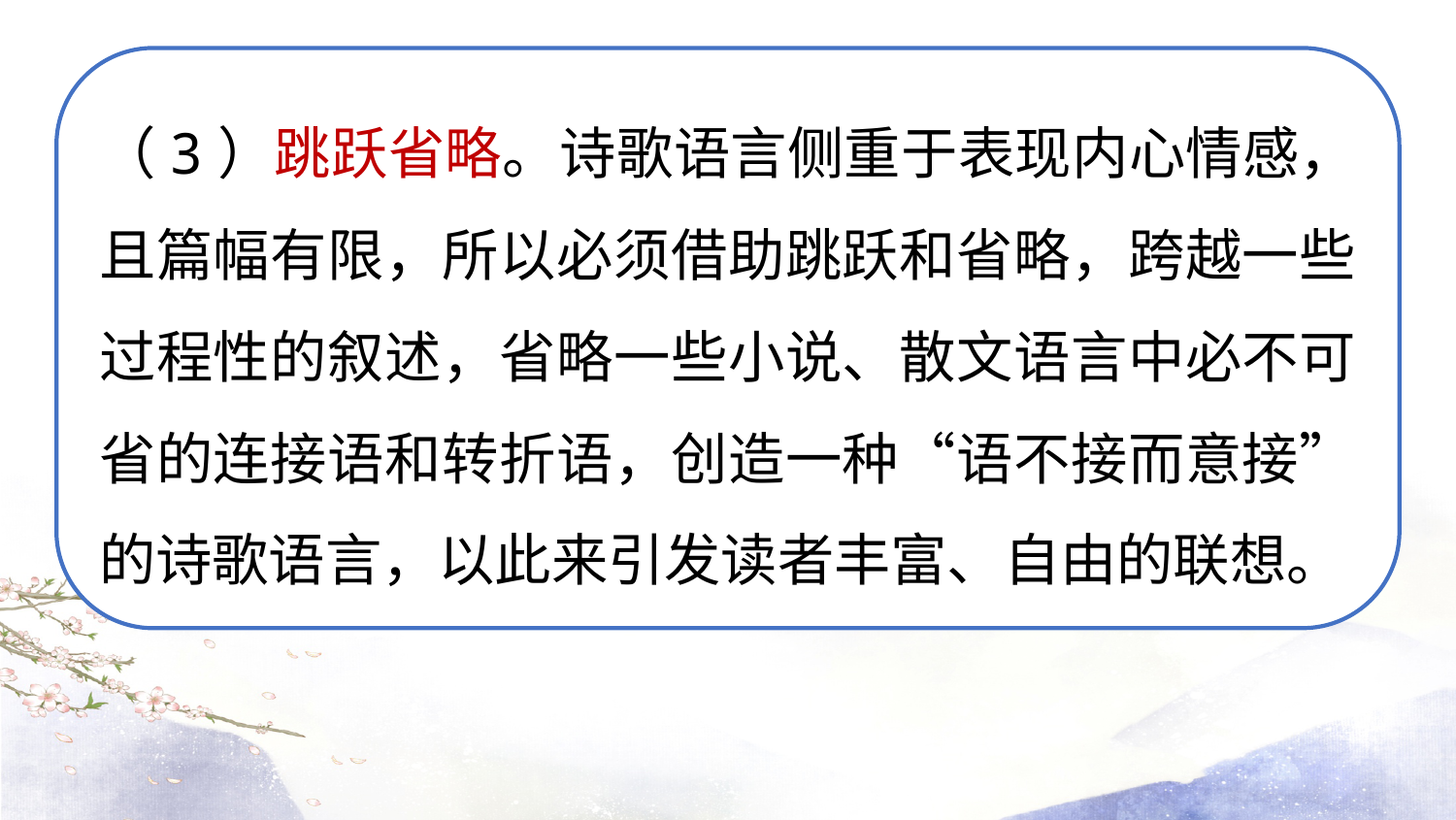

（3）跳跃省略。诗歌语言侧重于表现内心情感，且篇幅有限，所以必须借助跳跃和省略，跨越一些过程性的叙述，省略一些小说、散文语言中必不可省的连接语和转折语，创造一种“语不接而意接”的诗歌语言，以此来引发读者丰富、自由的联想。